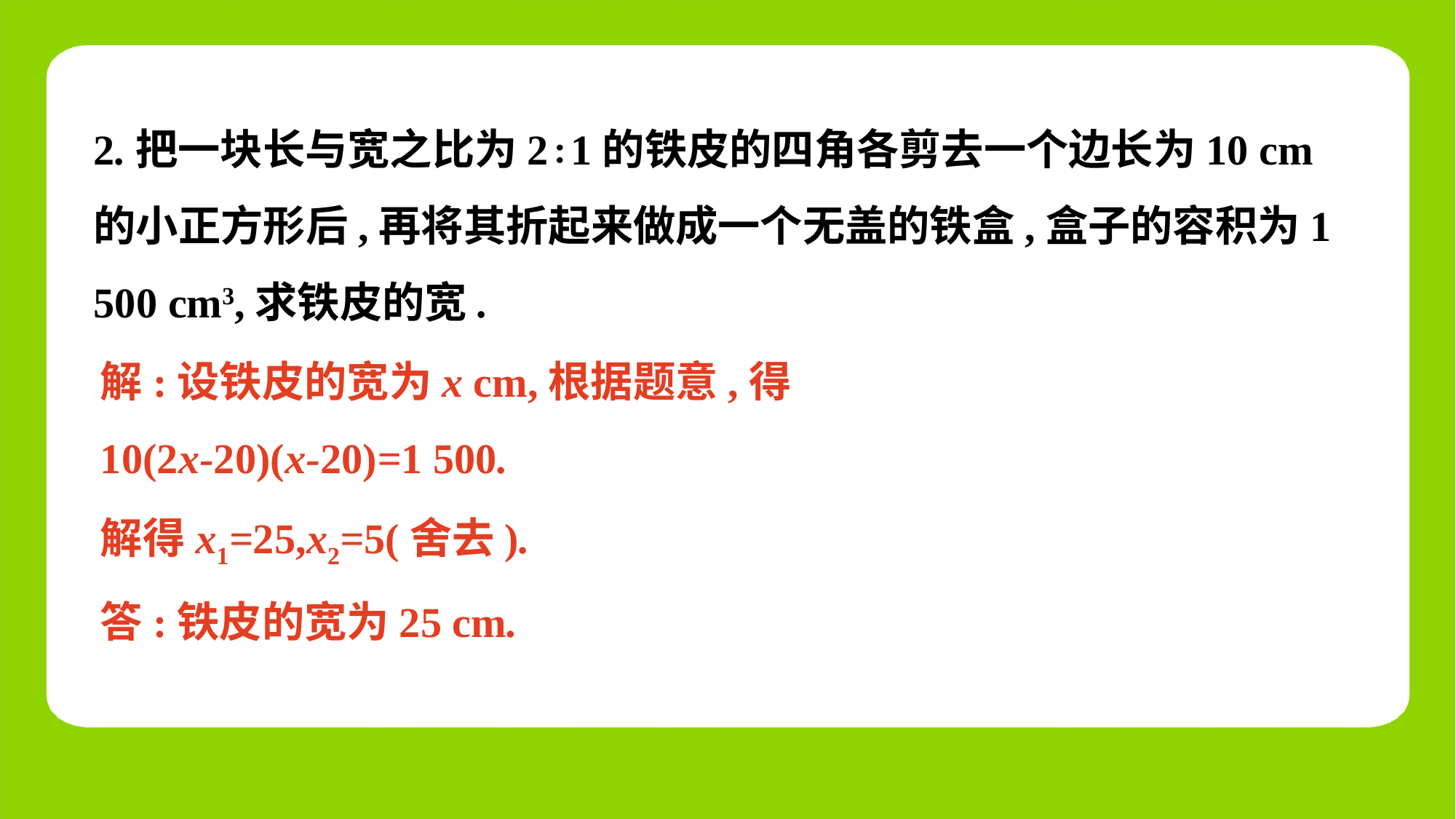

2.把一块长与宽之比为2∶1的铁皮的四角各剪去一个边长为10 cm的小正方形后,再将其折起来做成一个无盖的铁盒,盒子的容积为1 500 cm3,求铁皮的宽.
解:设铁皮的宽为x cm,根据题意,得
10(2x-20)(x-20)=1 500.
解得x1=25,x2=5(舍去).
答:铁皮的宽为25 cm.